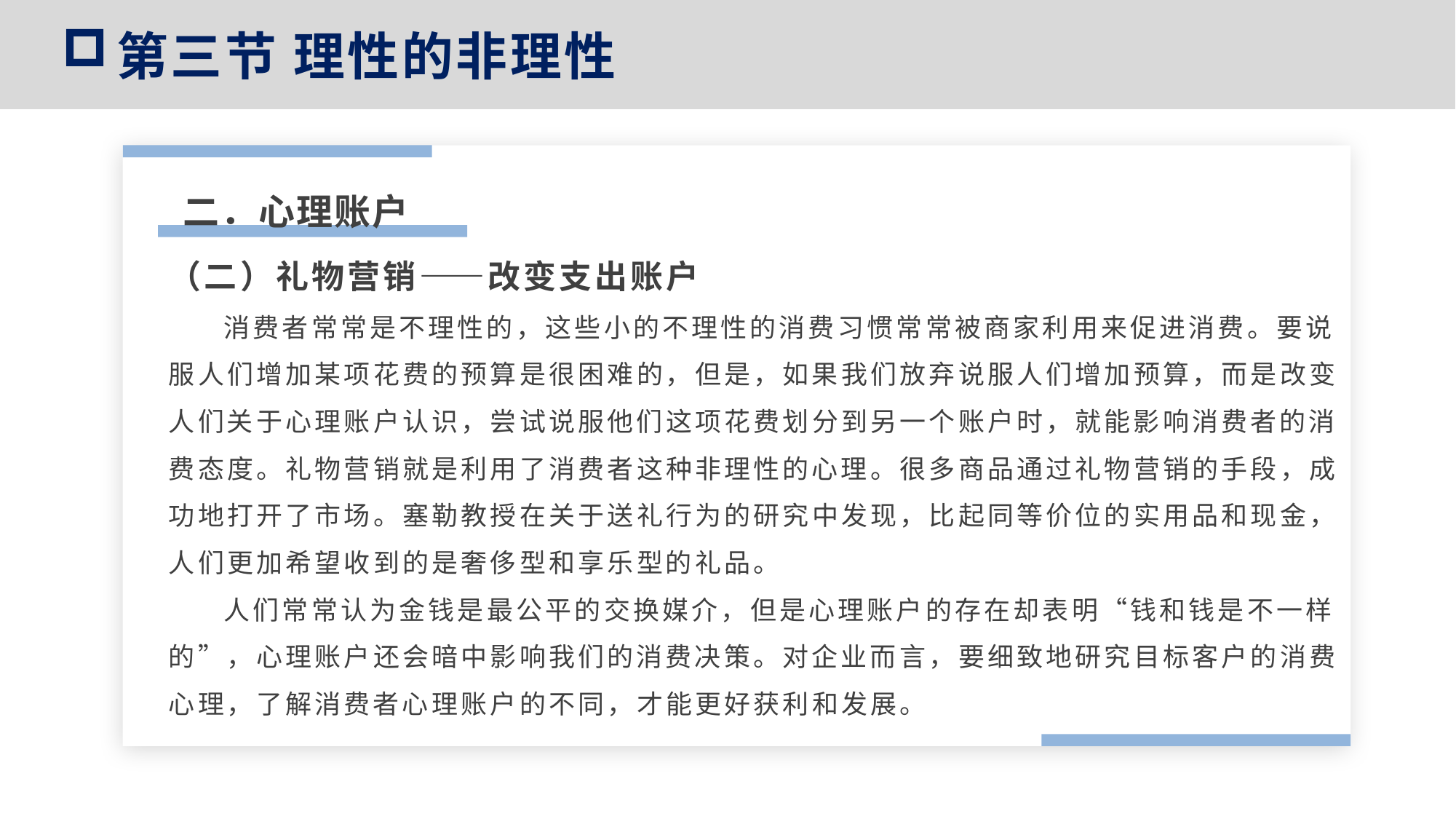

第三节 理性的非理性

二．心理账户

（二）礼物营销——改变支出账户
      消费者常常是不理性的，这些小的不理性的消费习惯常常被商家利用来促进消费。要说服人们增加某项花费的预算是很困难的，但是，如果我们放弃说服人们增加预算，而是改变人们关于心理账户认识，尝试说服他们这项花费划分到另一个账户时，就能影响消费者的消费态度。礼物营销就是利用了消费者这种非理性的心理。很多商品通过礼物营销的手段，成功地打开了市场。塞勒教授在关于送礼行为的研究中发现，比起同等价位的实用品和现金，人们更加希望收到的是奢侈型和享乐型的礼品。
      人们常常认为金钱是最公平的交换媒介，但是心理账户的存在却表明“钱和钱是不一样的”，心理账户还会暗中影响我们的消费决策。对企业而言，要细致地研究目标客户的消费心理，了解消费者心理账户的不同，才能更好获利和发展。